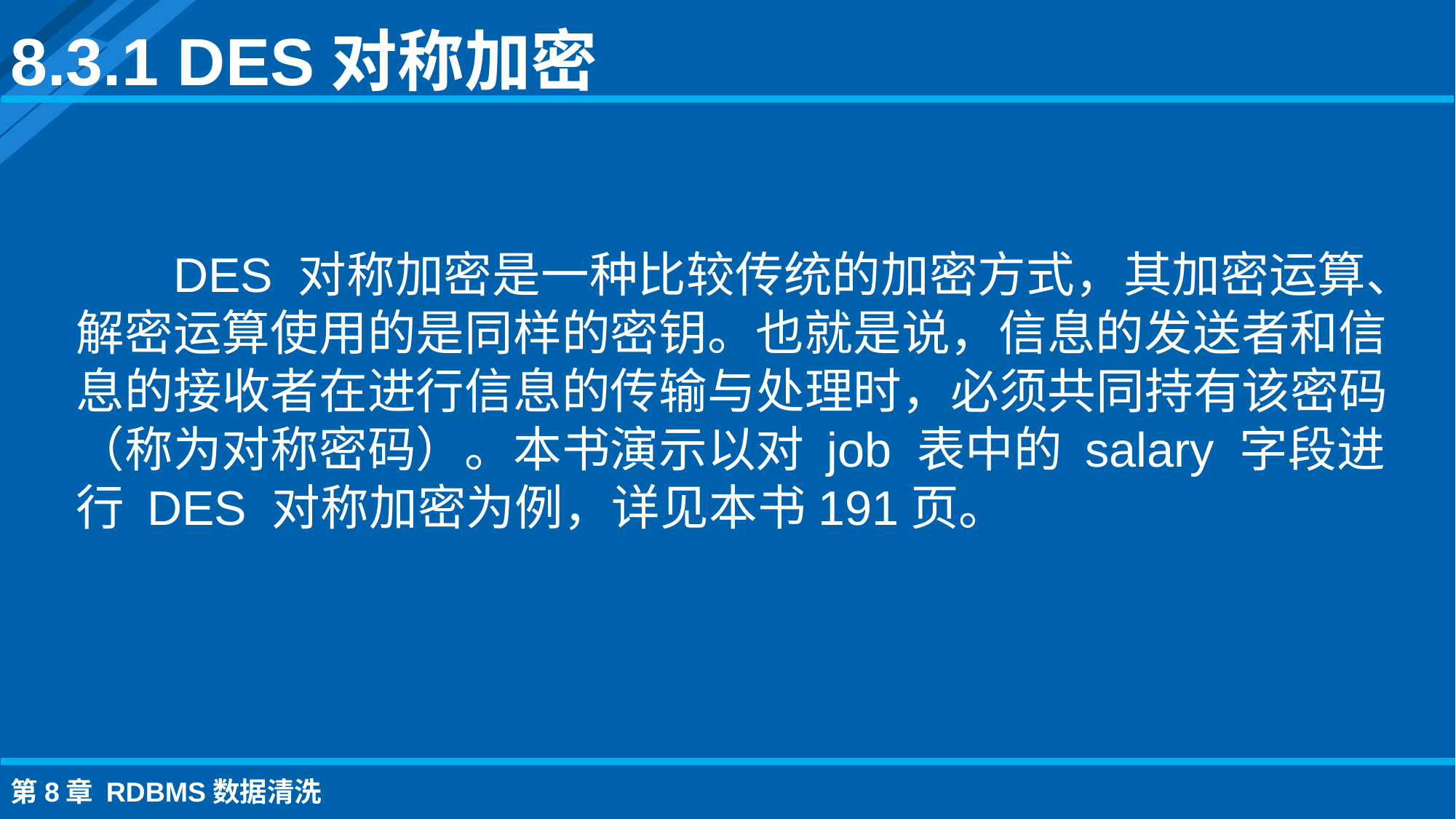

8.3.1 DES对称加密

DES 对称加密是一种比较传统的加密方式，其加密运算、解密运算使用的是同样的密钥。也就是说，信息的发送者和信息的接收者在进行信息的传输与处理时，必须共同持有该密码（称为对称密码）。本书演示以对 job 表中的 salary 字段进行 DES 对称加密为例，详见本书191页。
第8章 RDBMS数据清洗